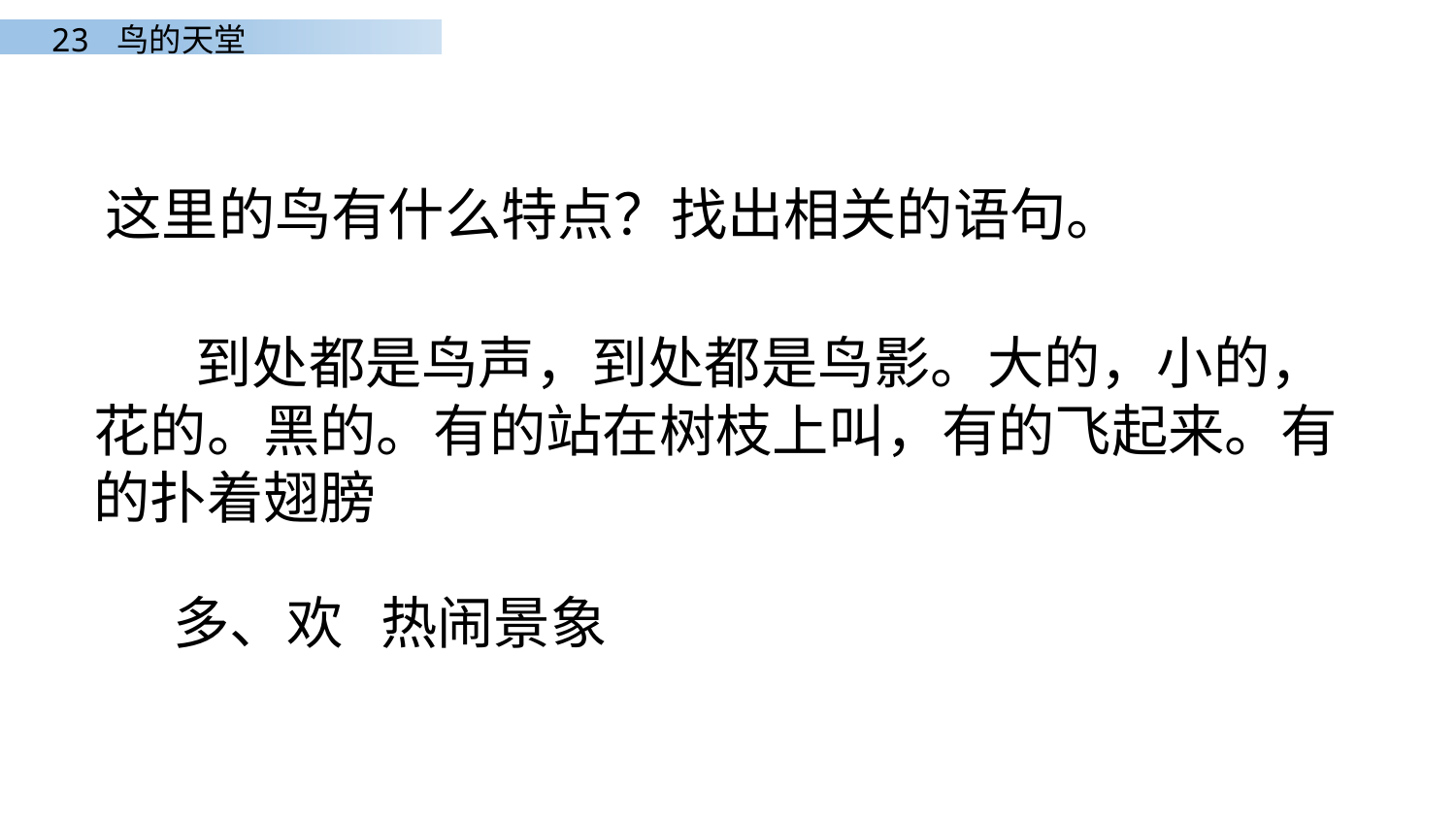

这里的鸟有什么特点？找出相关的语句。
       到处都是鸟声，到处都是鸟影。大的，小的，花的。黑的。有的站在树枝上叫，有的飞起来。有的扑着翅膀
多、欢   热闹景象